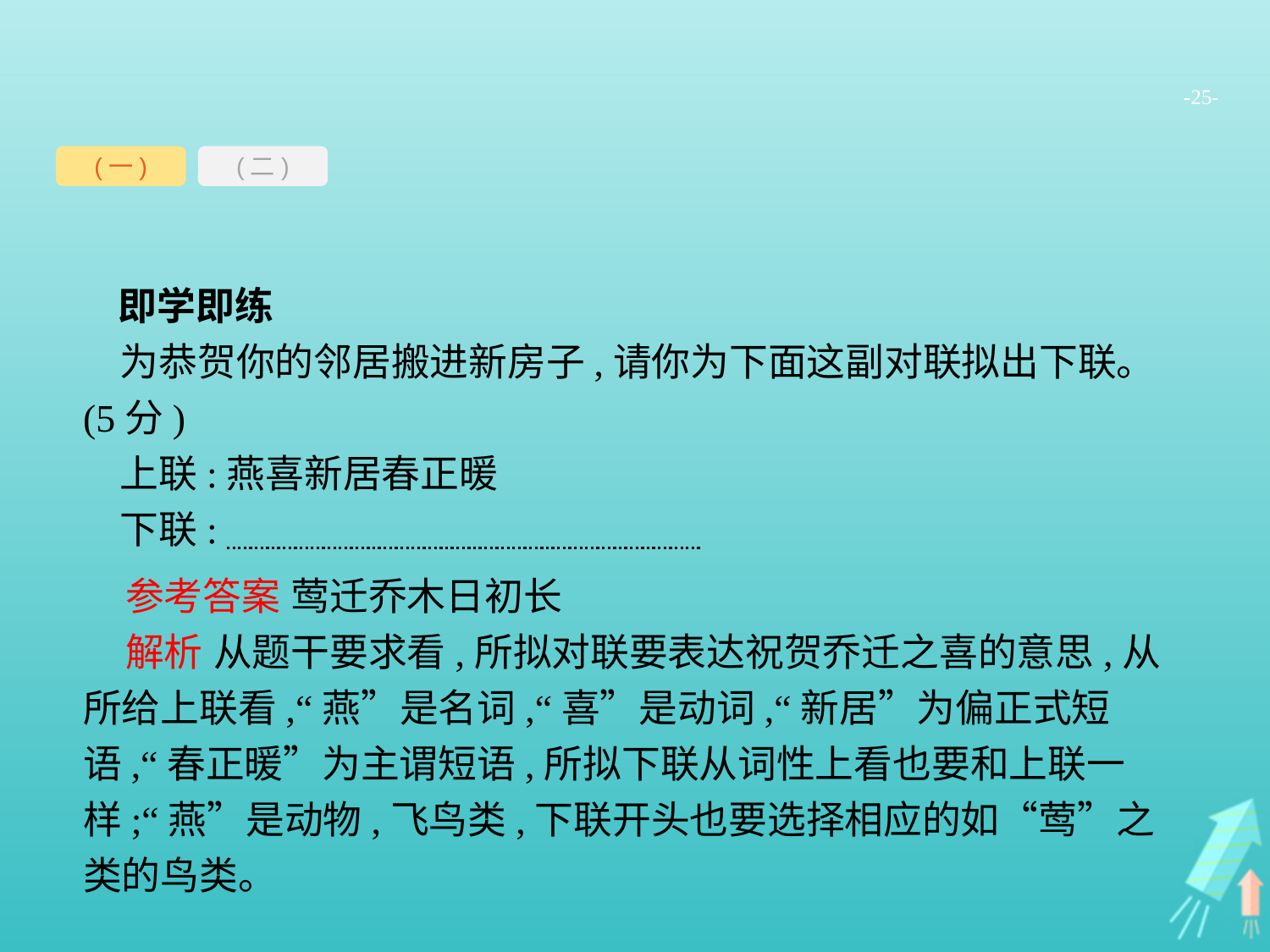

-25-
(一)
(二)
即学即练
为恭贺你的邻居搬进新房子,请你为下面这副对联拟出下联。(5分)
上联:燕喜新居春正暖
下联:
参考答案 莺迁乔木日初长
解析 从题干要求看,所拟对联要表达祝贺乔迁之喜的意思,从所给上联看,“燕”是名词,“喜”是动词,“新居”为偏正式短语,“春正暖”为主谓短语,所拟下联从词性上看也要和上联一样;“燕”是动物,飞鸟类,下联开头也要选择相应的如“莺”之类的鸟类。